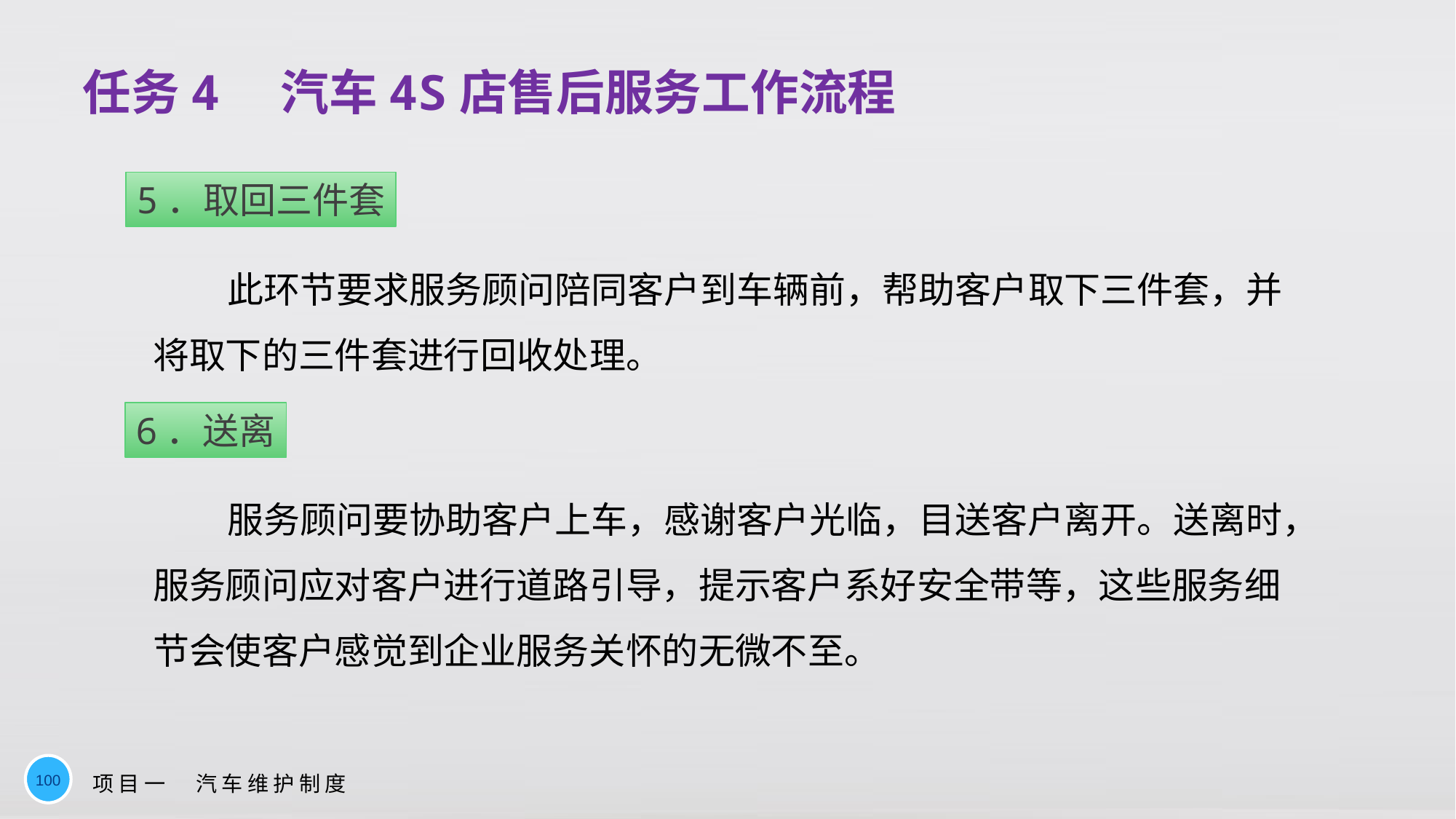

# 任务4　汽车4S店售后服务工作流程
5．取回三件套
此环节要求服务顾问陪同客户到车辆前，帮助客户取下三件套，并将取下的三件套进行回收处理。
6．送离
服务顾问要协助客户上车，感谢客户光临，目送客户离开。送离时，服务顾问应对客户进行道路引导，提示客户系好安全带等，这些服务细节会使客户感觉到企业服务关怀的无微不至。
100